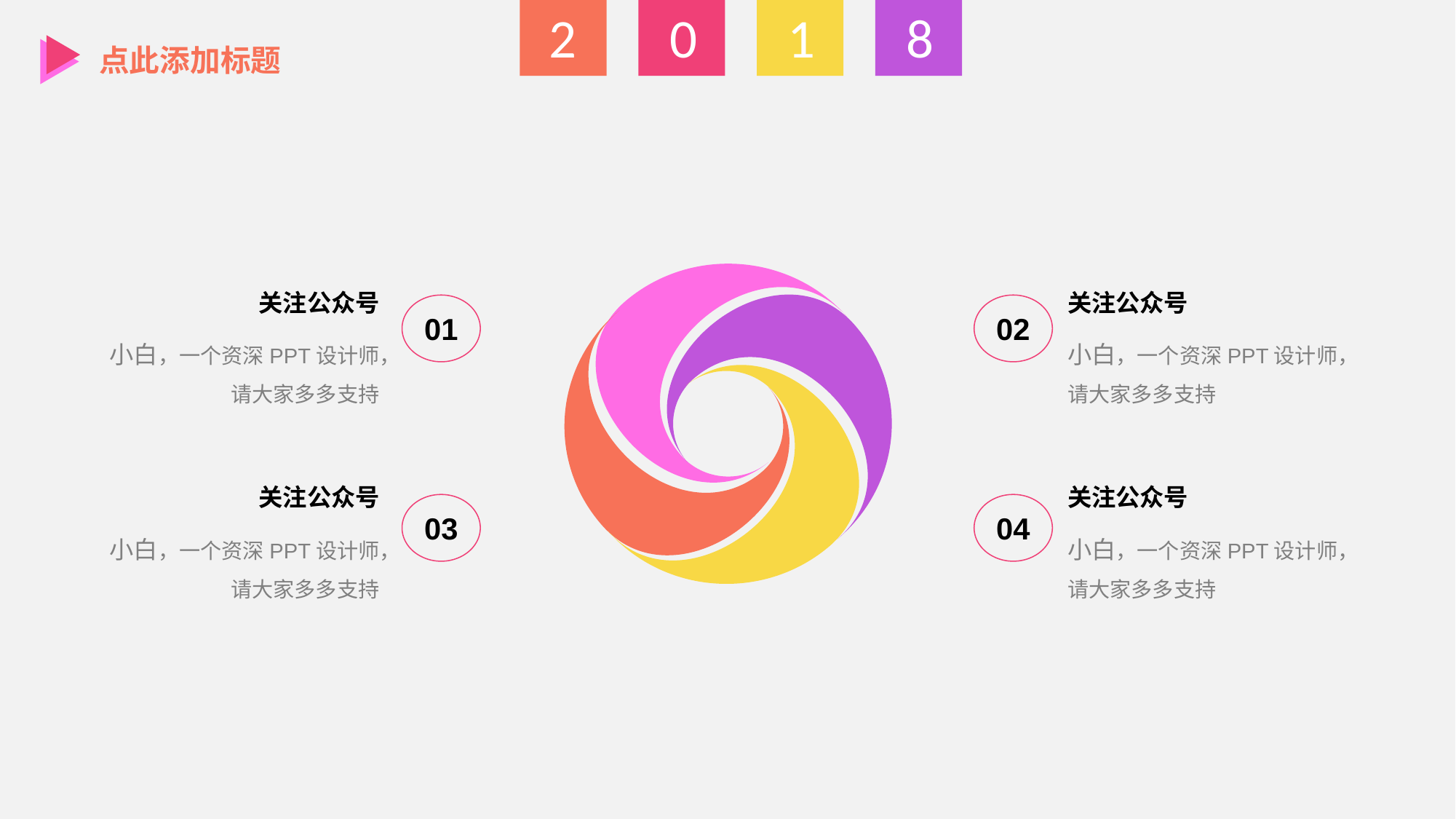

点此添加标题

关注公众号
关注公众号
01
02
小白，一个资深PPT设计师，请大家多多支持
小白，一个资深PPT设计师，请大家多多支持
关注公众号
关注公众号
03
04
小白，一个资深PPT设计师，请大家多多支持
小白，一个资深PPT设计师，请大家多多支持